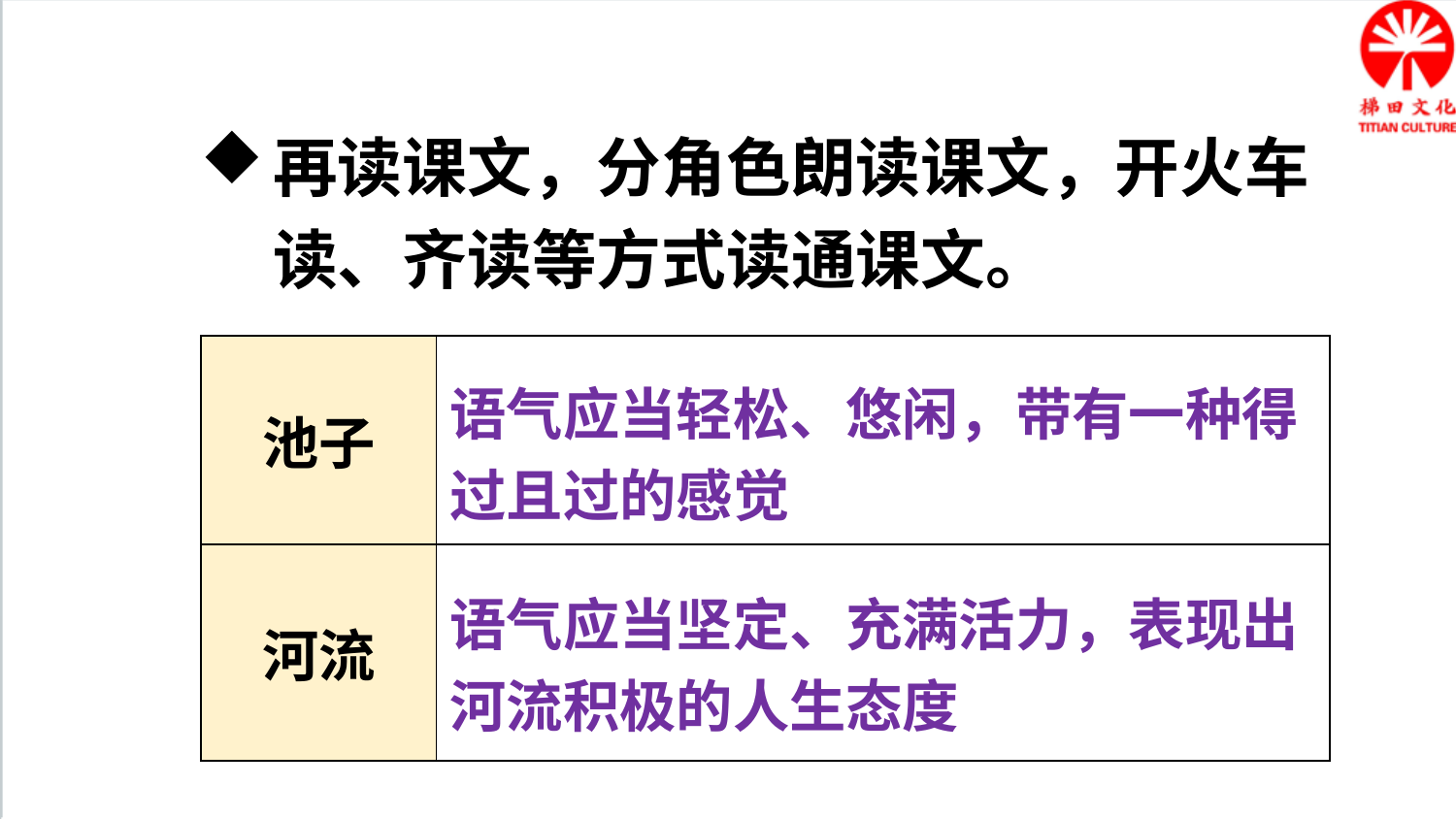

比较想法
再读课文，分角色朗读课文，开火车读、齐读等方式读通课文。
| 池子 |  |
| --- | --- |
| 河流 |  |
语气应当轻松、悠闲，带有一种得过且过的感觉
语气应当坚定、充满活力，表现出河流积极的人生态度